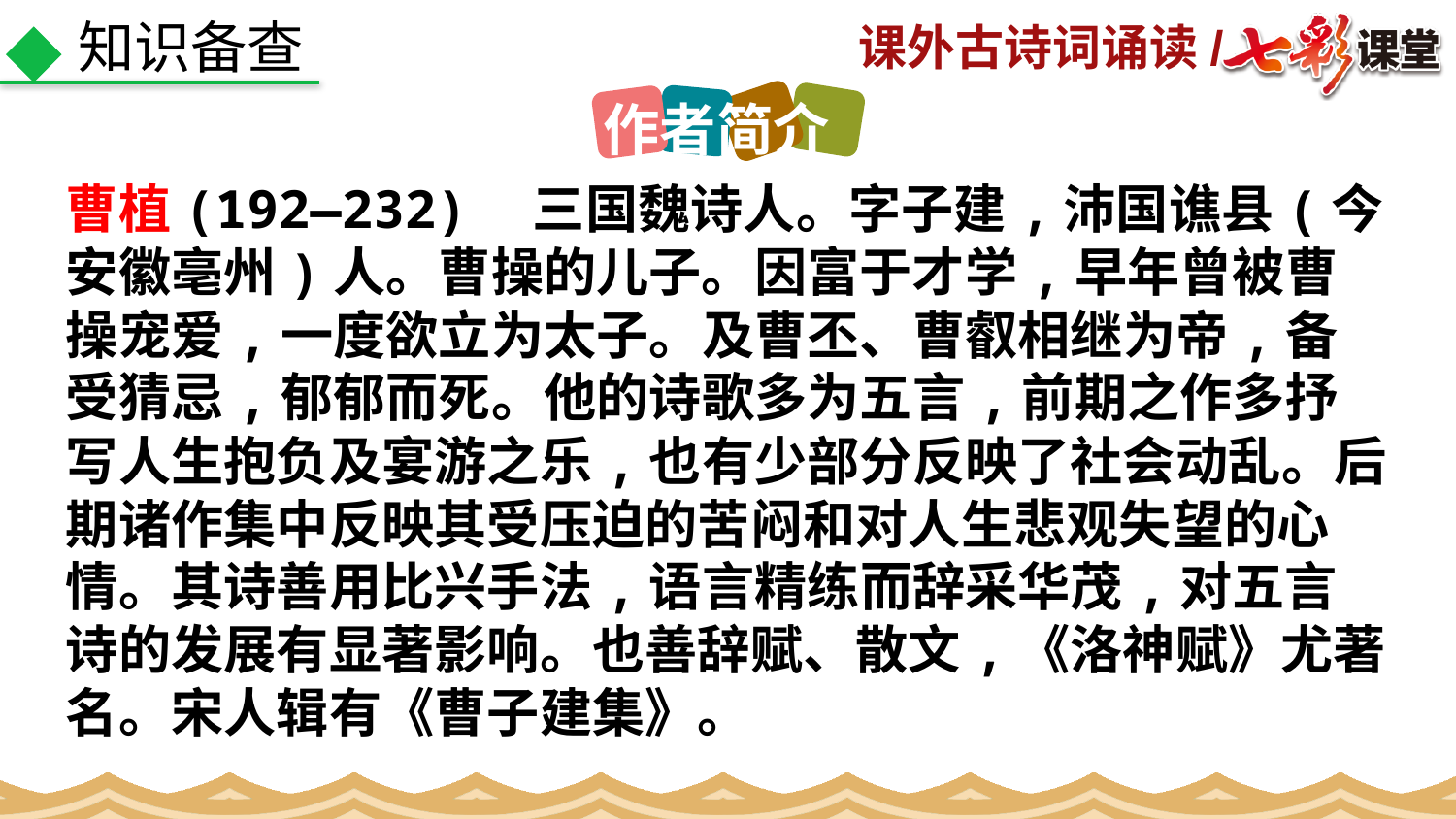

知识备查

作者简介

曹植(192—232)　三国魏诗人。字子建,沛国谯县(今安徽亳州)人。曹操的儿子。因富于才学,早年曾被曹操宠爱,一度欲立为太子。及曹丕、曹叡相继为帝,备受猜忌,郁郁而死。他的诗歌多为五言,前期之作多抒写人生抱负及宴游之乐,也有少部分反映了社会动乱。后期诸作集中反映其受压迫的苦闷和对人生悲观失望的心情。其诗善用比兴手法,语言精练而辞采华茂,对五言诗的发展有显著影响。也善辞赋、散文,《洛神赋》尤著名。宋人辑有《曹子建集》。